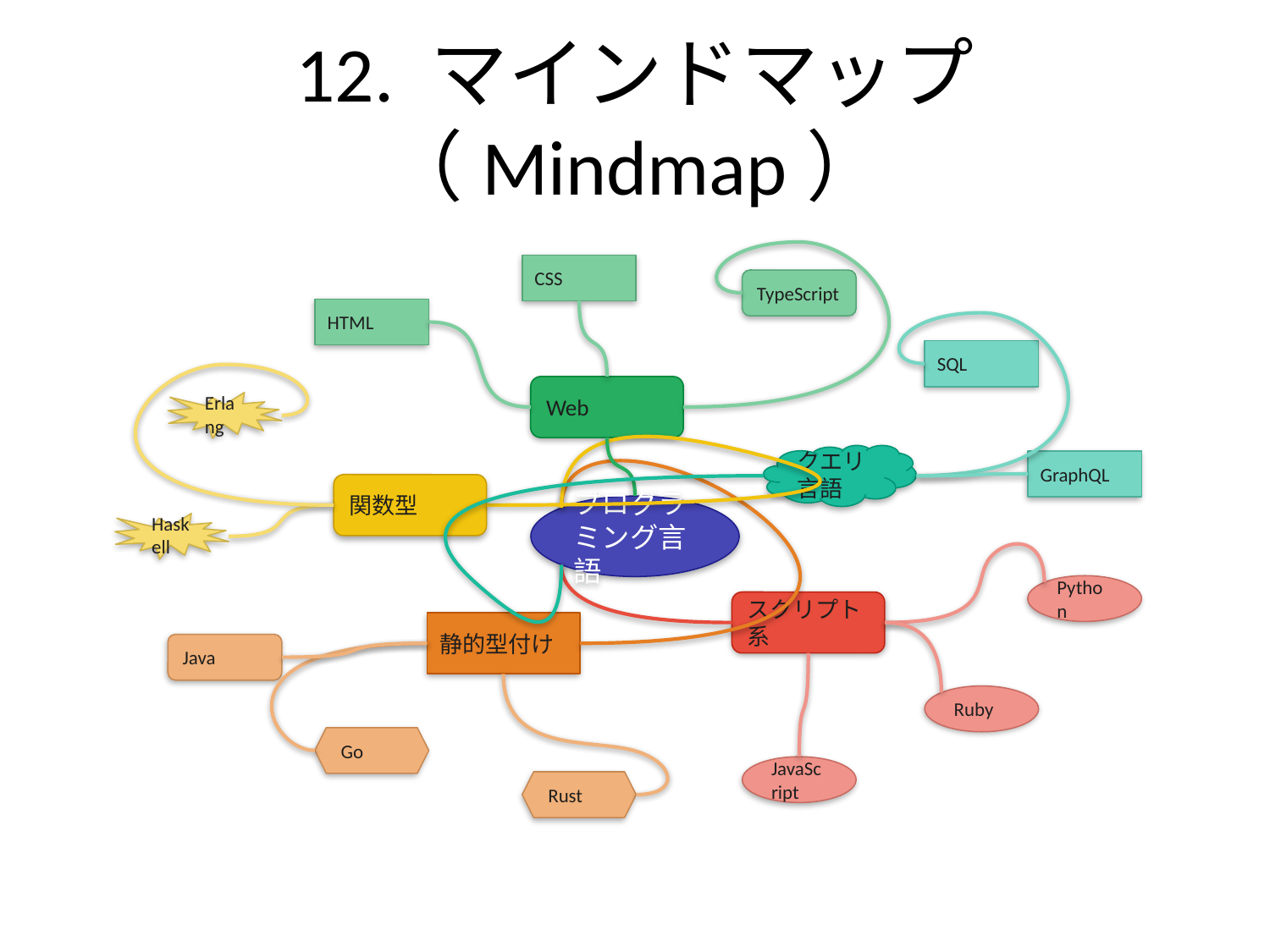

# 12. マインドマップ（Mindmap）

CSS
TypeScript
HTML
SQL
Web
Erlang
クエリ言語
GraphQL
関数型
プログラミング言語
Haskell
Python
スクリプト系
静的型付け
Java
Ruby
Go
JavaScript
Rust